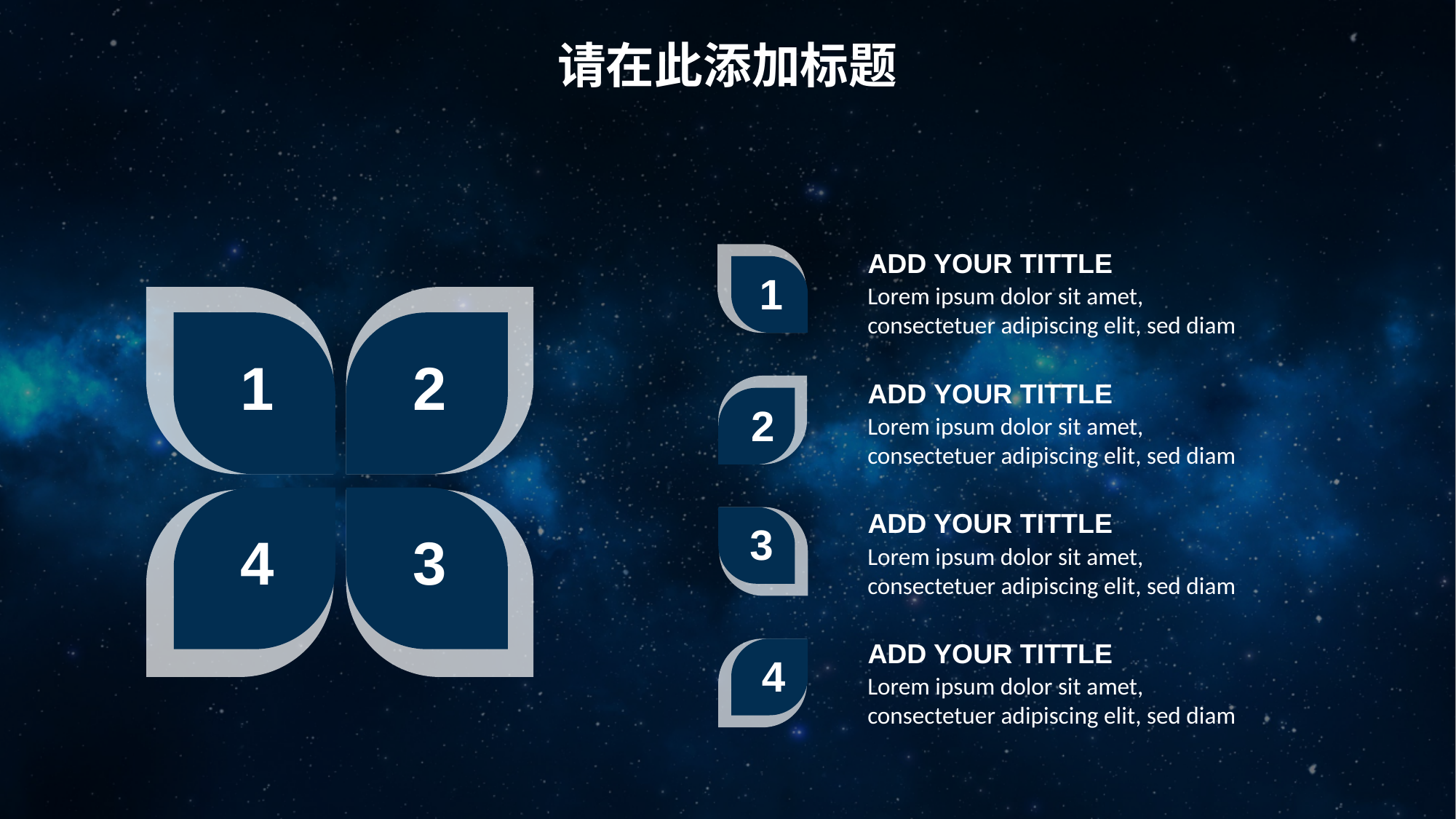

请在此添加标题
ADD YOUR TITTLE
Lorem ipsum dolor sit amet, consectetuer adipiscing elit, sed diam

1

1
2
ADD YOUR TITTLE
Lorem ipsum dolor sit amet, consectetuer adipiscing elit, sed diam

2

ADD YOUR TITTLE
Lorem ipsum dolor sit amet, consectetuer adipiscing elit, sed diam

3
4
3
ADD YOUR TITTLE
Lorem ipsum dolor sit amet, consectetuer adipiscing elit, sed diam

4